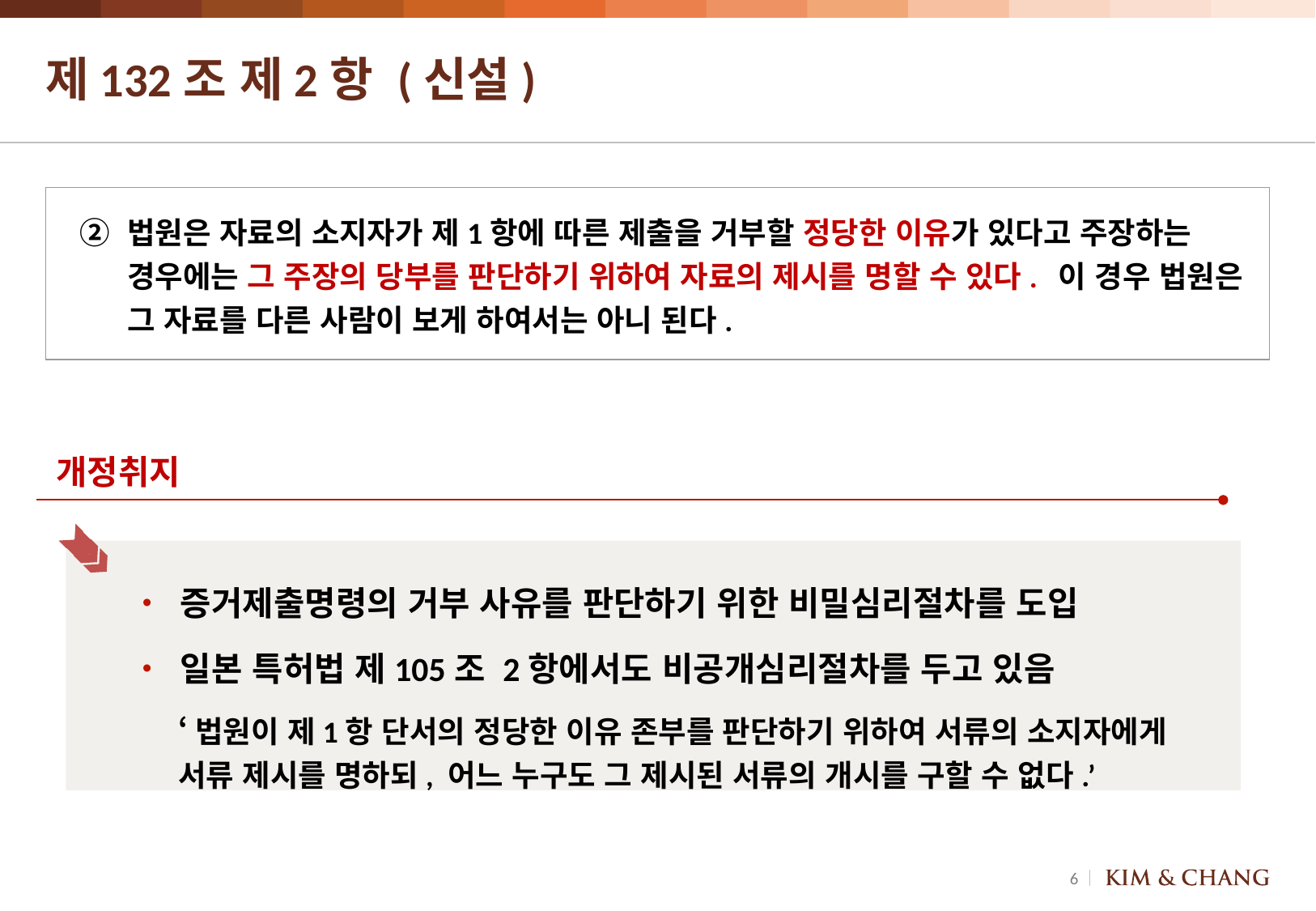

# 제132조 제2항 (신설)
② 	법원은 자료의 소지자가 제1항에 따른 제출을 거부할 정당한 이유가 있다고 주장하는 경우에는 그 주장의 당부를 판단하기 위하여 자료의 제시를 명할 수 있다.  이 경우 법원은 그 자료를 다른 사람이 보게 하여서는 아니 된다.
개정취지

증거제출명령의 거부 사유를 판단하기 위한 비밀심리절차를 도입
일본 특허법 제105조 2항에서도 비공개심리절차를 두고 있음
‘법원이 제1항 단서의 정당한 이유 존부를 판단하기 위하여 서류의 소지자에게 서류 제시를 명하되, 어느 누구도 그 제시된 서류의 개시를 구할 수 없다.’